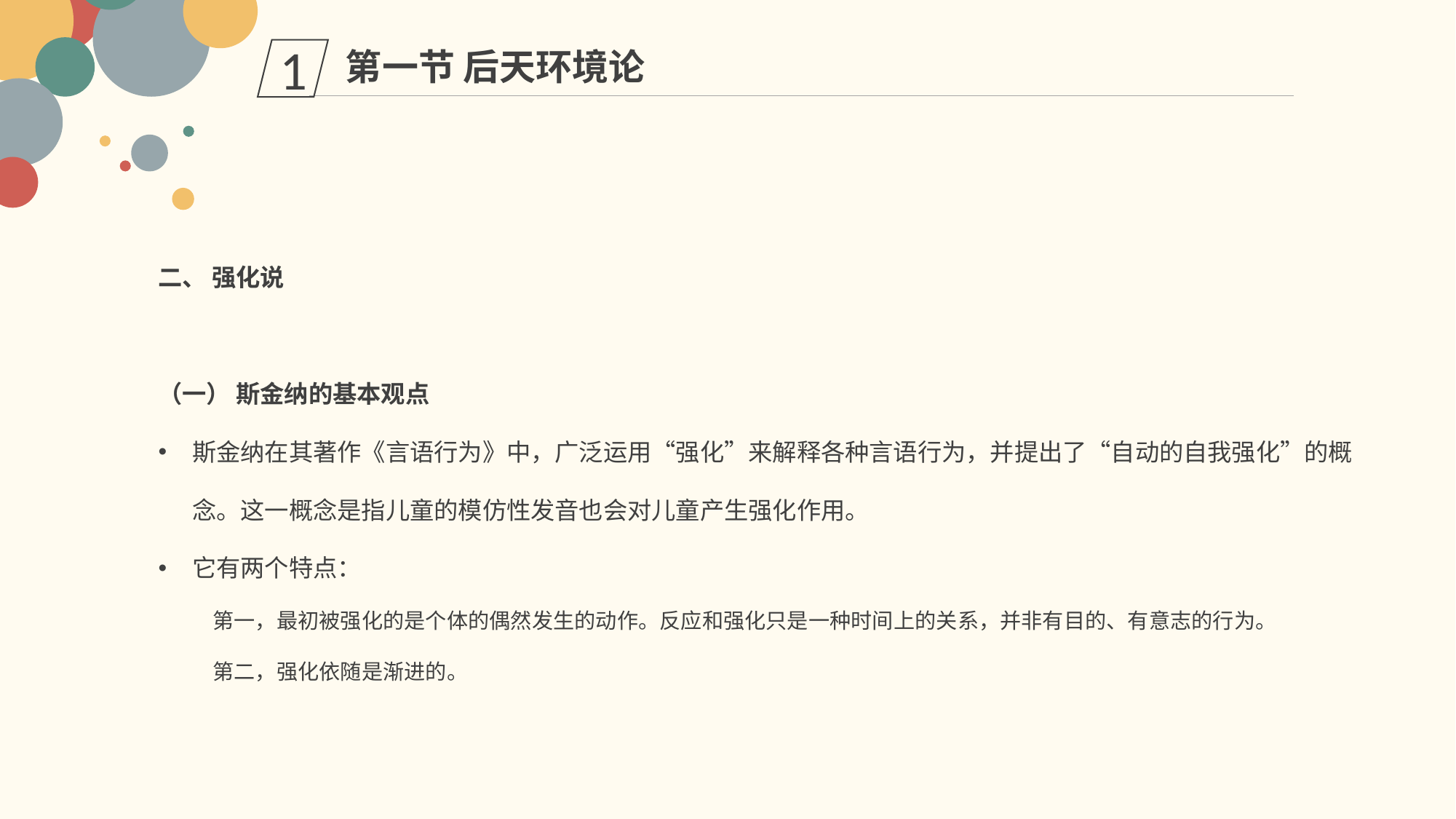

第一节 后天环境论
1
二、 强化说

（一） 斯金纳的基本观点
斯金纳在其著作《言语行为》中，广泛运用“强化”来解释各种言语行为，并提出了“自动的自我强化”的概念。这一概念是指儿童的模仿性发音也会对儿童产生强化作用。
它有两个特点：
第一，最初被强化的是个体的偶然发生的动作。反应和强化只是一种时间上的关系，并非有目的、有意志的行为。
第二，强化依随是渐进的。